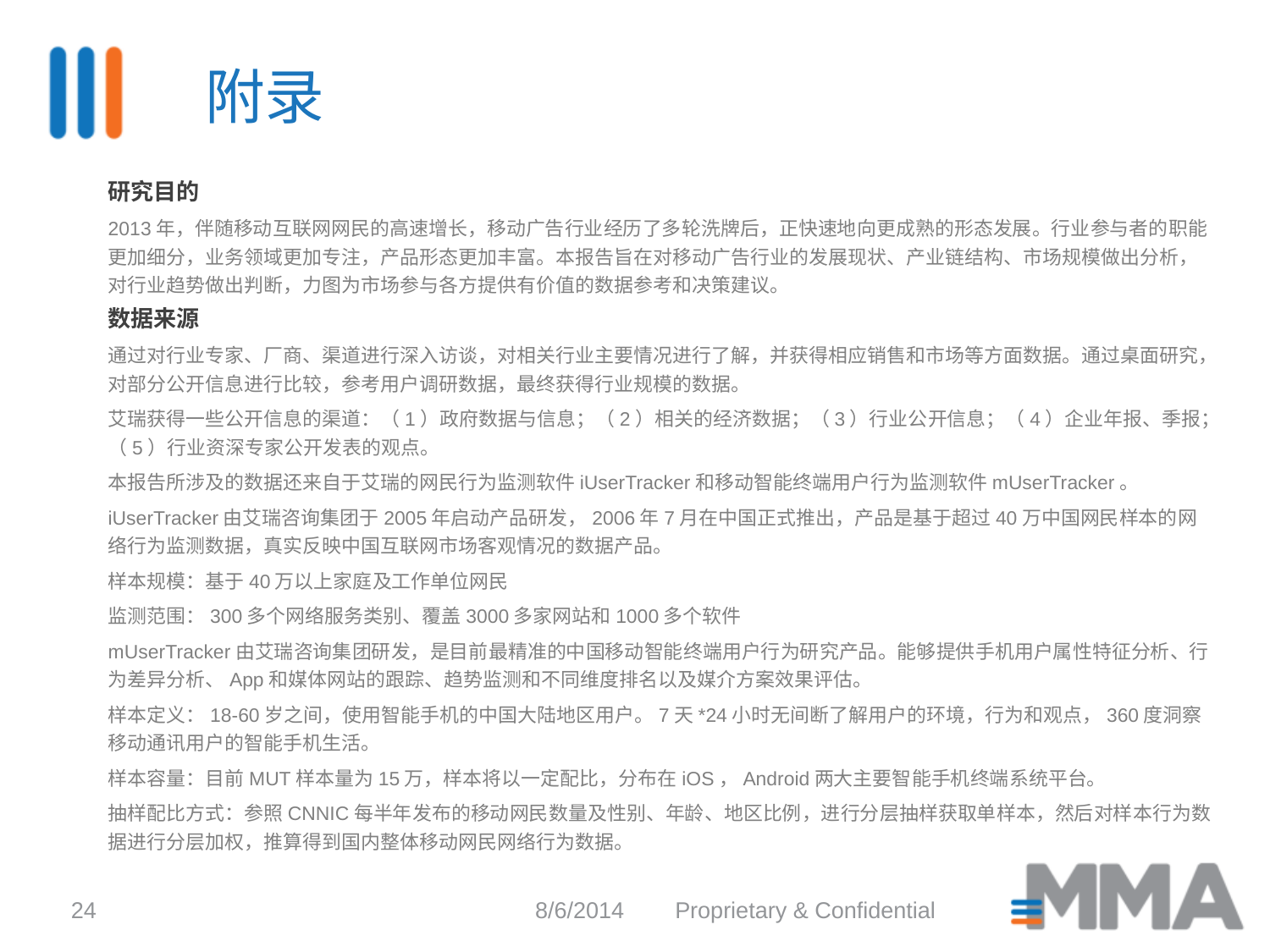

附录

研究目的
2013年，伴随移动互联网网民的高速增长，移动广告行业经历了多轮洗牌后，正快速地向更成熟的形态发展。行业参与者的职能更加细分，业务领域更加专注，产品形态更加丰富。本报告旨在对移动广告行业的发展现状、产业链结构、市场规模做出分析，对行业趋势做出判断，力图为市场参与各方提供有价值的数据参考和决策建议。
数据来源
通过对行业专家、厂商、渠道进行深入访谈，对相关行业主要情况进行了解，并获得相应销售和市场等方面数据。通过桌面研究，对部分公开信息进行比较，参考用户调研数据，最终获得行业规模的数据。
艾瑞获得一些公开信息的渠道：（1）政府数据与信息；（2）相关的经济数据；（3）行业公开信息；（4）企业年报、季报；（5）行业资深专家公开发表的观点。
本报告所涉及的数据还来自于艾瑞的网民行为监测软件iUserTracker和移动智能终端用户行为监测软件mUserTracker。
iUserTracker由艾瑞咨询集团于2005年启动产品研发，2006年7月在中国正式推出，产品是基于超过40万中国网民样本的网络行为监测数据，真实反映中国互联网市场客观情况的数据产品。
样本规模：基于40万以上家庭及工作单位网民
监测范围：300多个网络服务类别、覆盖3000多家网站和1000多个软件
mUserTracker由艾瑞咨询集团研发，是目前最精准的中国移动智能终端用户行为研究产品。能够提供手机用户属性特征分析、行为差异分析、App和媒体网站的跟踪、趋势监测和不同维度排名以及媒介方案效果评估。
样本定义：18-60岁之间，使用智能手机的中国大陆地区用户。7天*24小时无间断了解用户的环境，行为和观点，360度洞察移动通讯用户的智能手机生活。
样本容量：目前MUT样本量为15万，样本将以一定配比，分布在iOS，Android两大主要智能手机终端系统平台。
抽样配比方式：参照CNNIC每半年发布的移动网民数量及性别、年龄、地区比例，进行分层抽样获取单样本，然后对样本行为数据进行分层加权，推算得到国内整体移动网民网络行为数据。

24
8/6/2014
Proprietary & Confidential